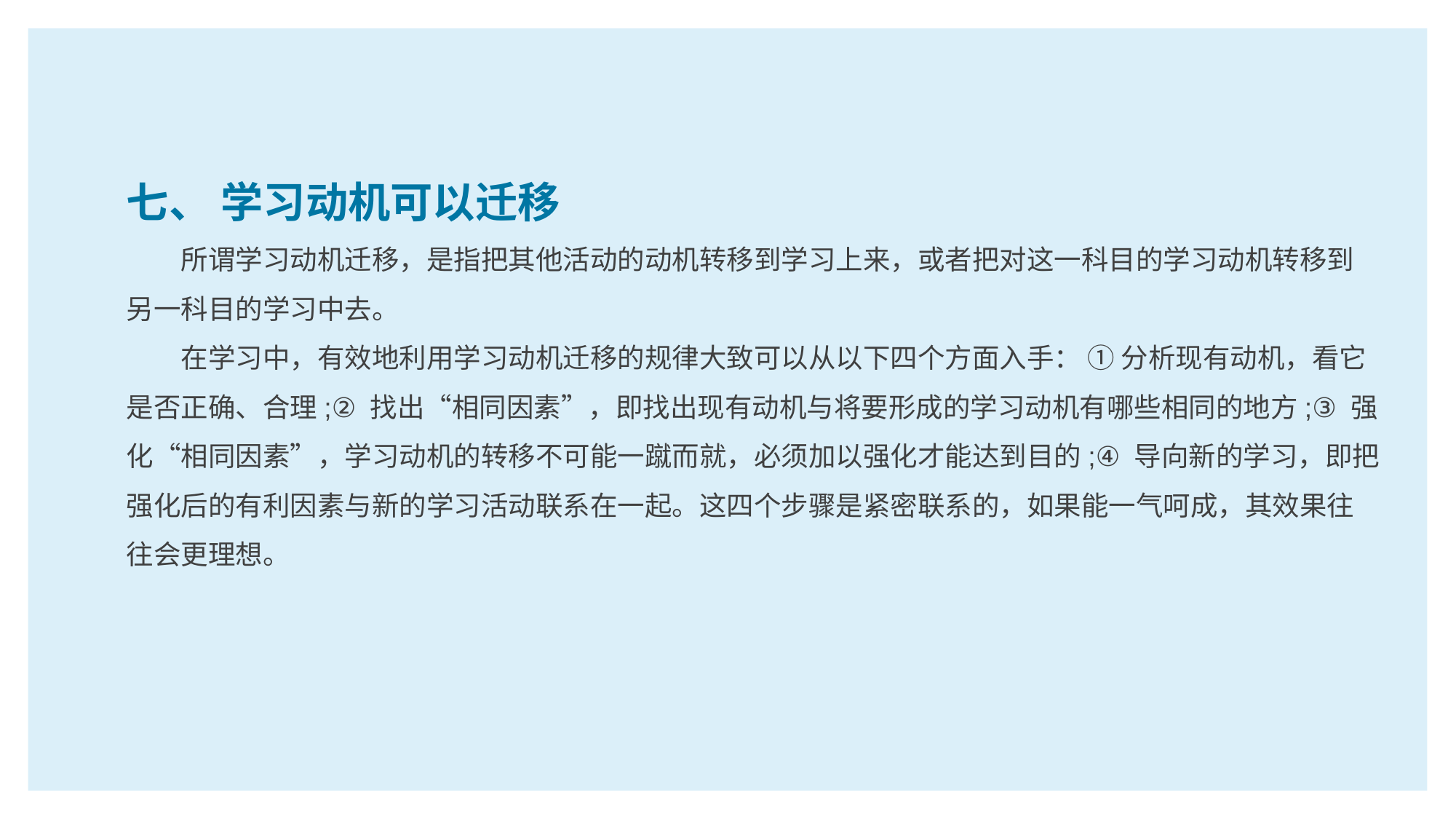

七、 学习动机可以迁移
所谓学习动机迁移，是指把其他活动的动机转移到学习上来，或者把对这一科目的学习动机转移到另一科目的学习中去。
在学习中，有效地利用学习动机迁移的规律大致可以从以下四个方面入手： ① 分析现有动机，看它是否正确、合理;② 找出“相同因素”，即找出现有动机与将要形成的学习动机有哪些相同的地方;③ 强化“相同因素”，学习动机的转移不可能一蹴而就，必须加以强化才能达到目的;④ 导向新的学习，即把强化后的有利因素与新的学习活动联系在一起。这四个步骤是紧密联系的，如果能一气呵成，其效果往往会更理想。